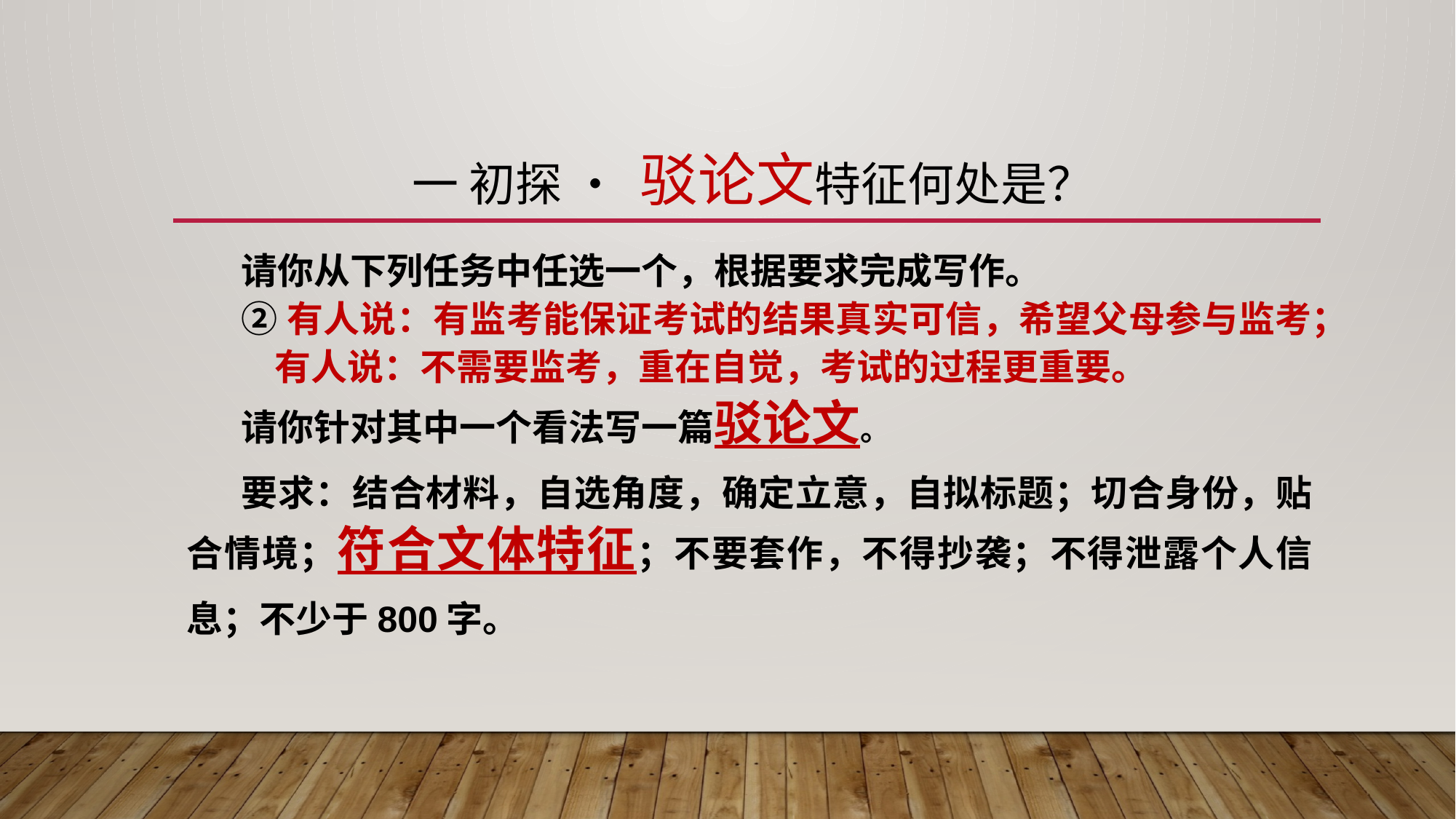

# 一 初探 •  驳论文特征何处是？

请你从下列任务中任选一个，根据要求完成写作。
②有人说：有监考能保证考试的结果真实可信，希望父母参与监考；
   有人说：不需要监考，重在自觉，考试的过程更重要。
请你针对其中一个看法写一篇驳论文。
要求：结合材料，自选角度，确定立意，自拟标题；切合身份，贴合情境；符合文体特征；不要套作，不得抄袭；不得泄露个人信息；不少于800字。